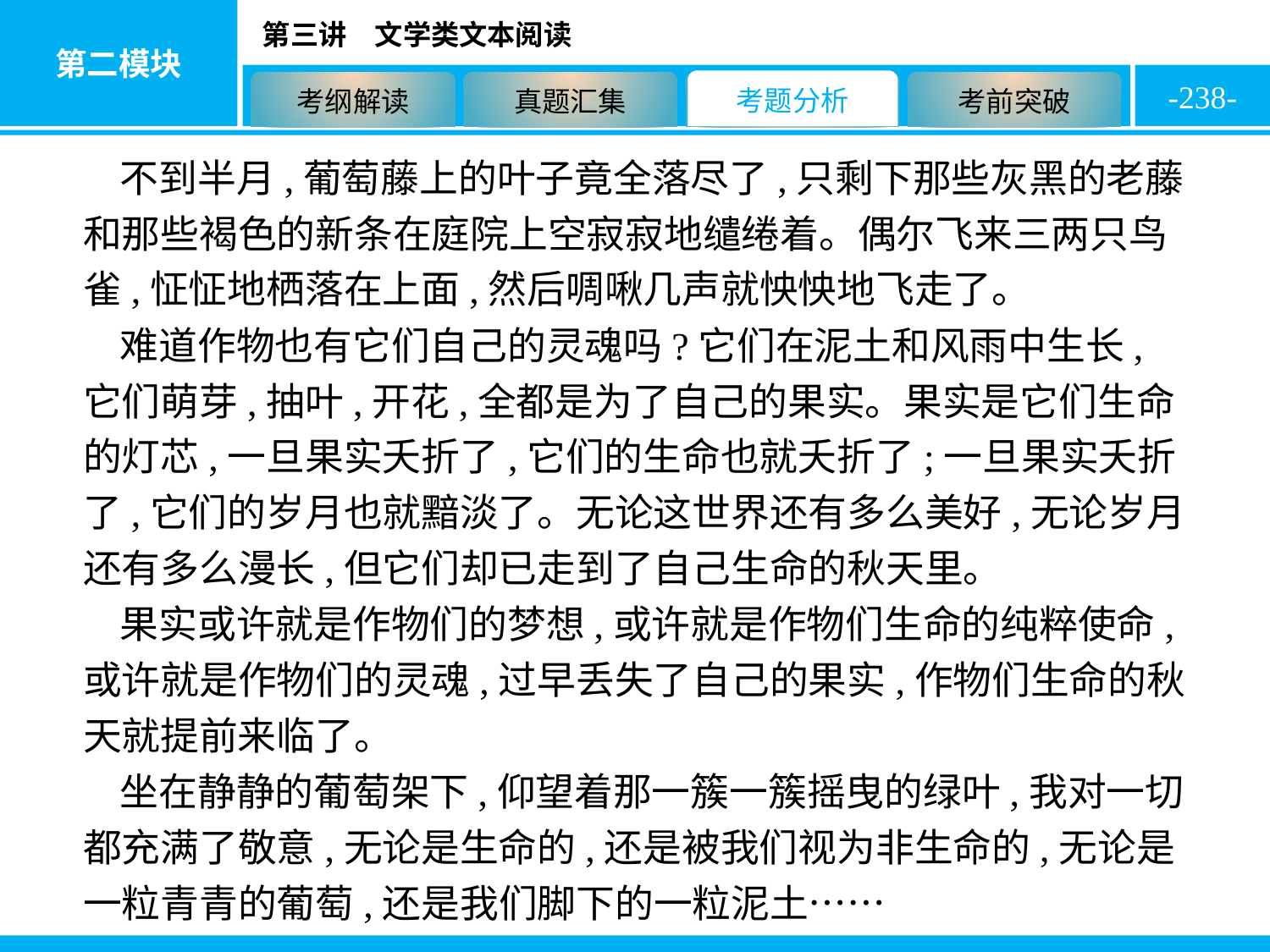

-238-
不到半月,葡萄藤上的叶子竟全落尽了,只剩下那些灰黑的老藤和那些褐色的新条在庭院上空寂寂地缱绻着。偶尔飞来三两只鸟雀,怔怔地栖落在上面,然后啁啾几声就怏怏地飞走了。
难道作物也有它们自己的灵魂吗?它们在泥土和风雨中生长,它们萌芽,抽叶,开花,全都是为了自己的果实。果实是它们生命的灯芯,一旦果实夭折了,它们的生命也就夭折了;一旦果实夭折了,它们的岁月也就黯淡了。无论这世界还有多么美好,无论岁月还有多么漫长,但它们却已走到了自己生命的秋天里。
果实或许就是作物们的梦想,或许就是作物们生命的纯粹使命,或许就是作物们的灵魂,过早丢失了自己的果实,作物们生命的秋天就提前来临了。
坐在静静的葡萄架下,仰望着那一簇一簇摇曳的绿叶,我对一切都充满了敬意,无论是生命的,还是被我们视为非生命的,无论是一粒青青的葡萄,还是我们脚下的一粒泥土……